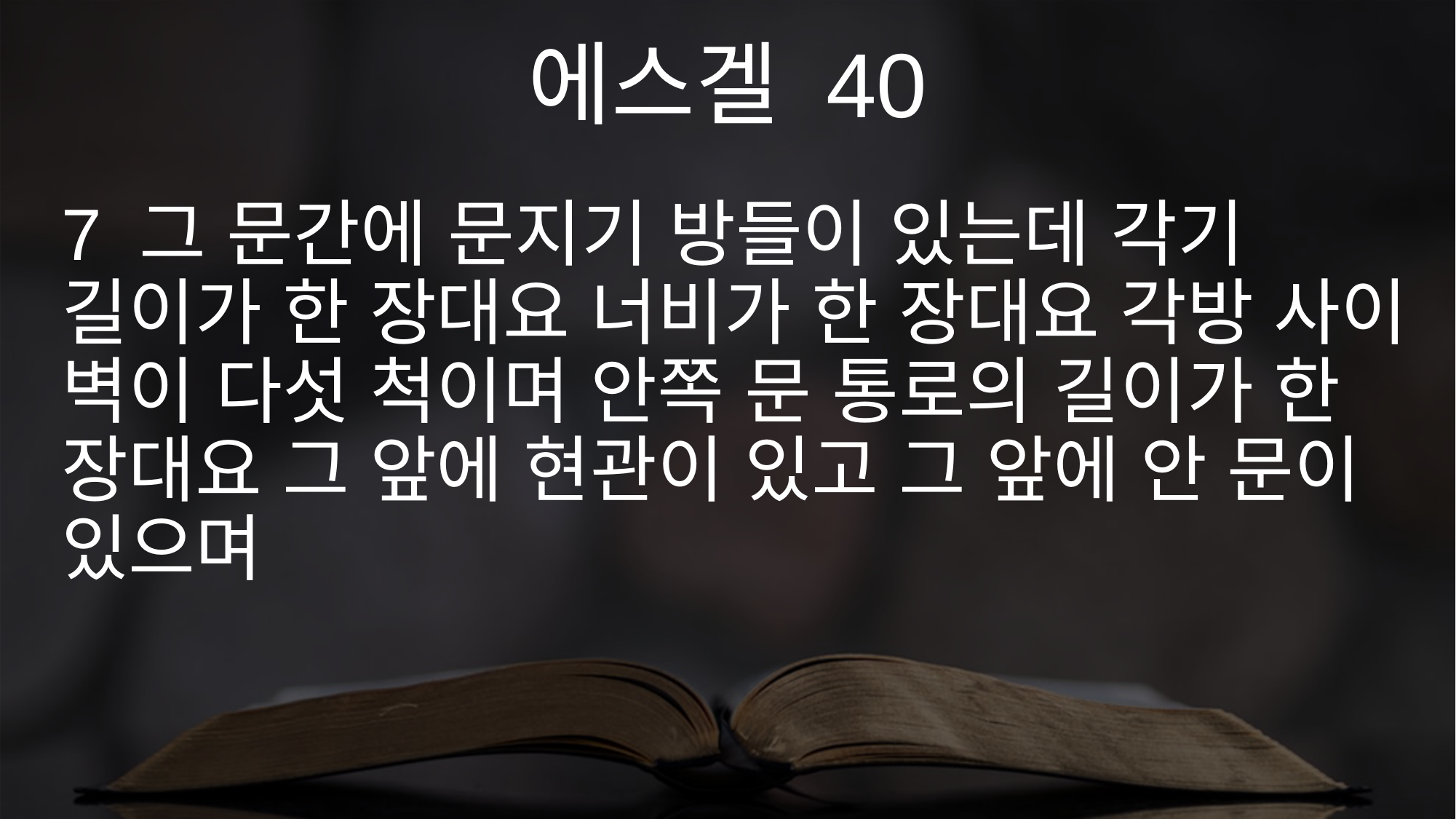

에스겔 40
7 그 문간에 문지기 방들이 있는데 각기 길이가 한 장대요 너비가 한 장대요 각방 사이 벽이 다섯 척이며 안쪽 문 통로의 길이가 한 장대요 그 앞에 현관이 있고 그 앞에 안 문이 있으며